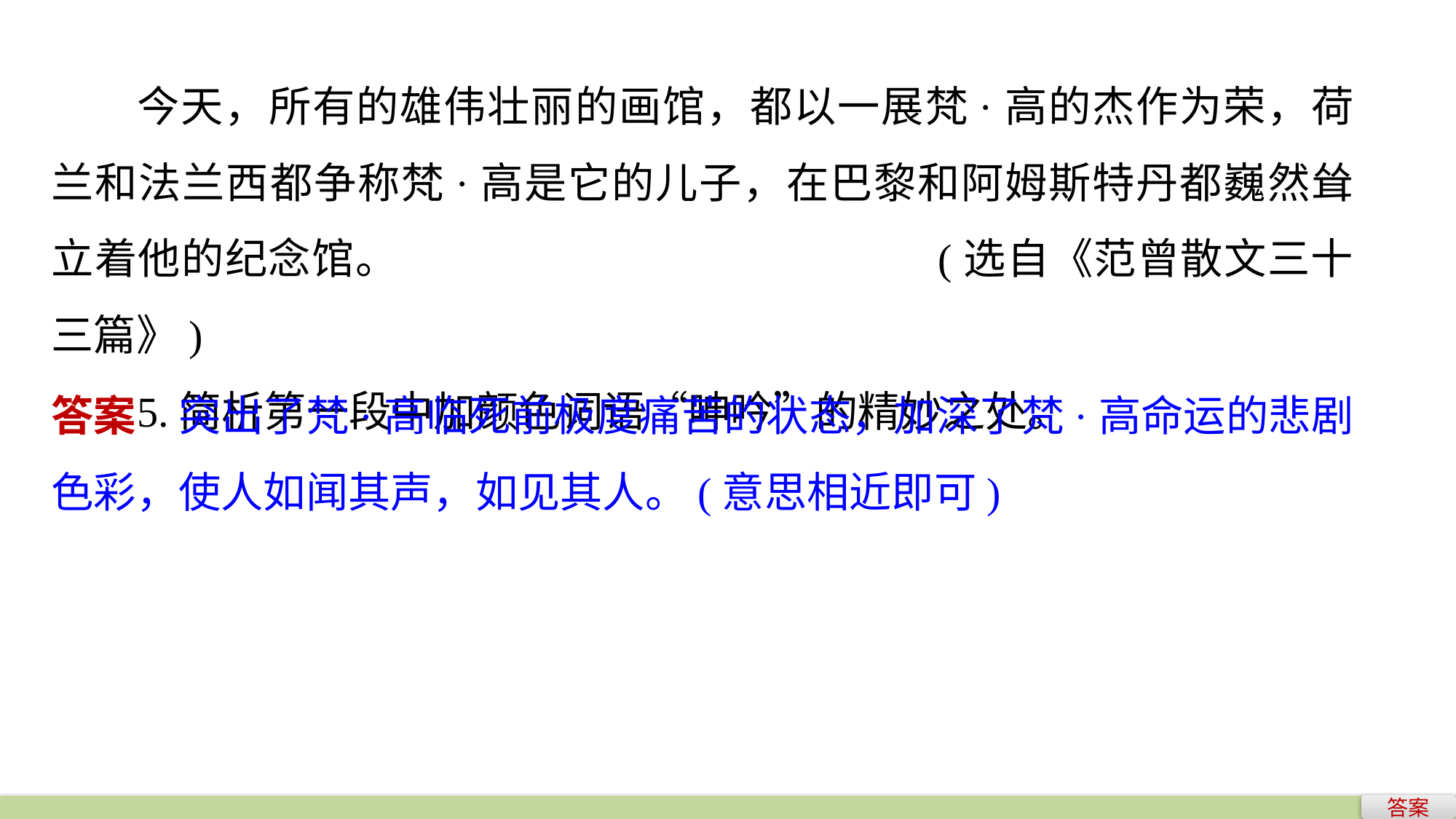

今天，所有的雄伟壮丽的画馆，都以一展梵·高的杰作为荣，荷兰和法兰西都争称梵·高是它的儿子，在巴黎和阿姆斯特丹都巍然耸立着他的纪念馆。					(选自《范曾散文三十三篇》)
5.简析第一段中加颜色词语“呻吟”的精妙之处。
答案　突出了梵·高临死前极度痛苦的状态，加深了梵·高命运的悲剧色彩，使人如闻其声，如见其人。(意思相近即可)
答案